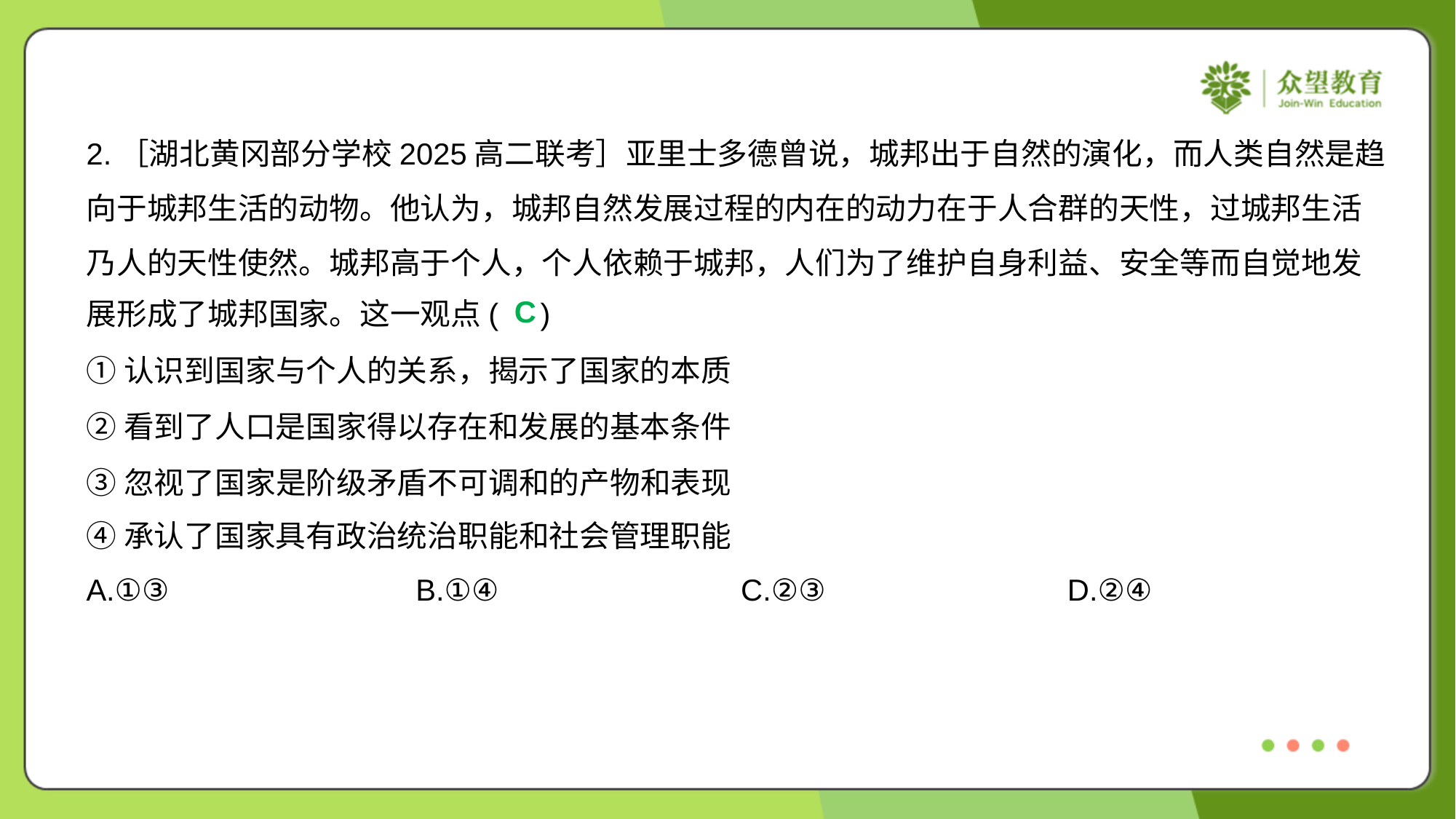

2.［湖北黄冈部分学校2025高二联考］亚里士多德曾说，城邦出于自然的演化，而人类自然是趋
向于城邦生活的动物。他认为，城邦自然发展过程的内在的动力在于人合群的天性，过城邦生活
乃人的天性使然。城邦高于个人，个人依赖于城邦，人们为了维护自身利益、安全等而自觉地发
展形成了城邦国家。这一观点(     )
C
①认识到国家与个人的关系，揭示了国家的本质
②看到了人口是国家得以存在和发展的基本条件
③忽视了国家是阶级矛盾不可调和的产物和表现
④承认了国家具有政治统治职能和社会管理职能
A.①③	B.①④	C.②③	D.②④